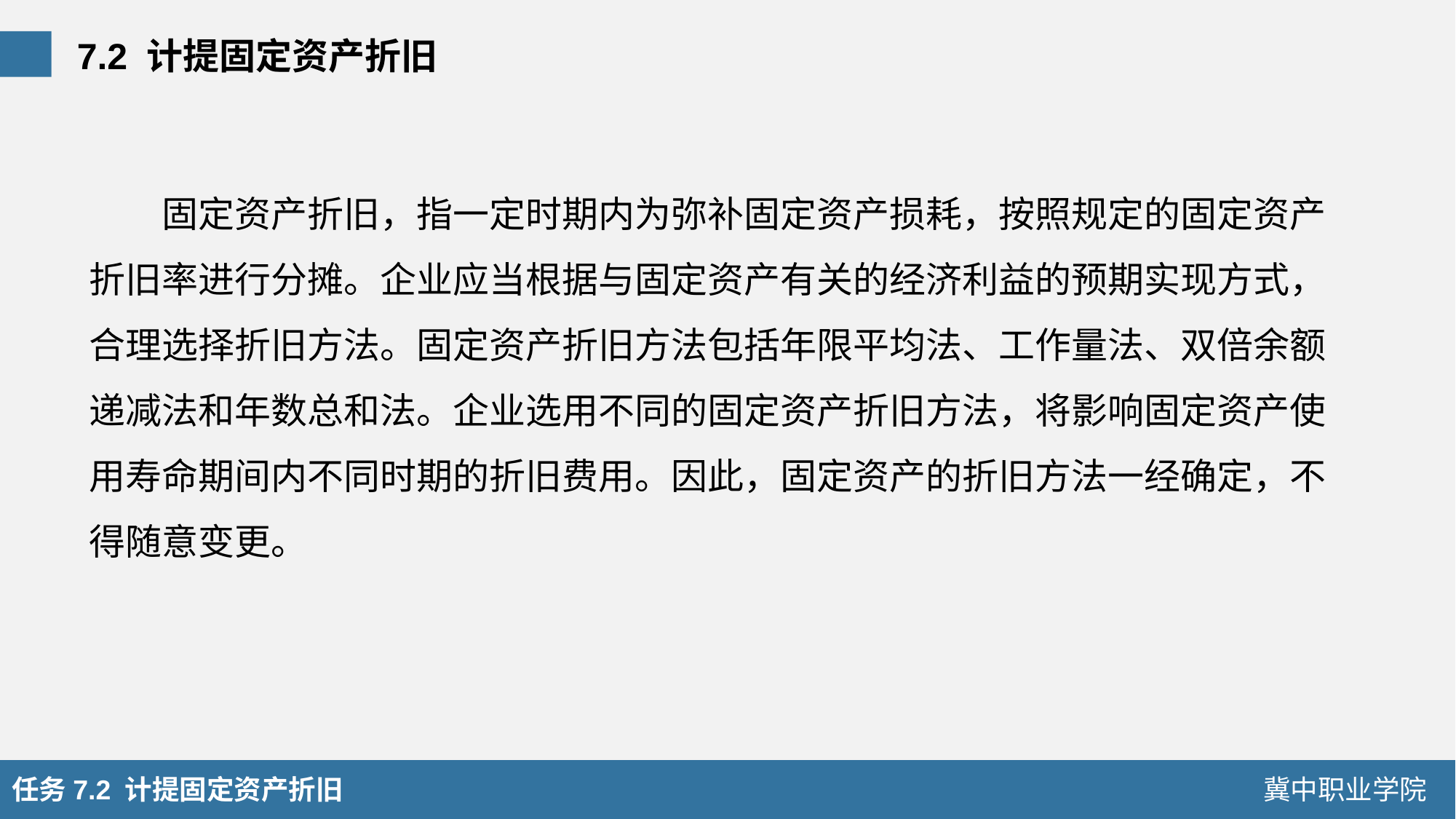

7.2 计提固定资产折旧
固定资产折旧，指一定时期内为弥补固定资产损耗，按照规定的固定资产折旧率进行分摊。企业应当根据与固定资产有关的经济利益的预期实现方式，合理选择折旧方法。固定资产折旧方法包括年限平均法、工作量法、双倍余额递减法和年数总和法。企业选用不同的固定资产折旧方法，将影响固定资产使用寿命期间内不同时期的折旧费用。因此，固定资产的折旧方法一经确定，不得随意变更。

任务7.2 计提固定资产折旧
冀中职业学院